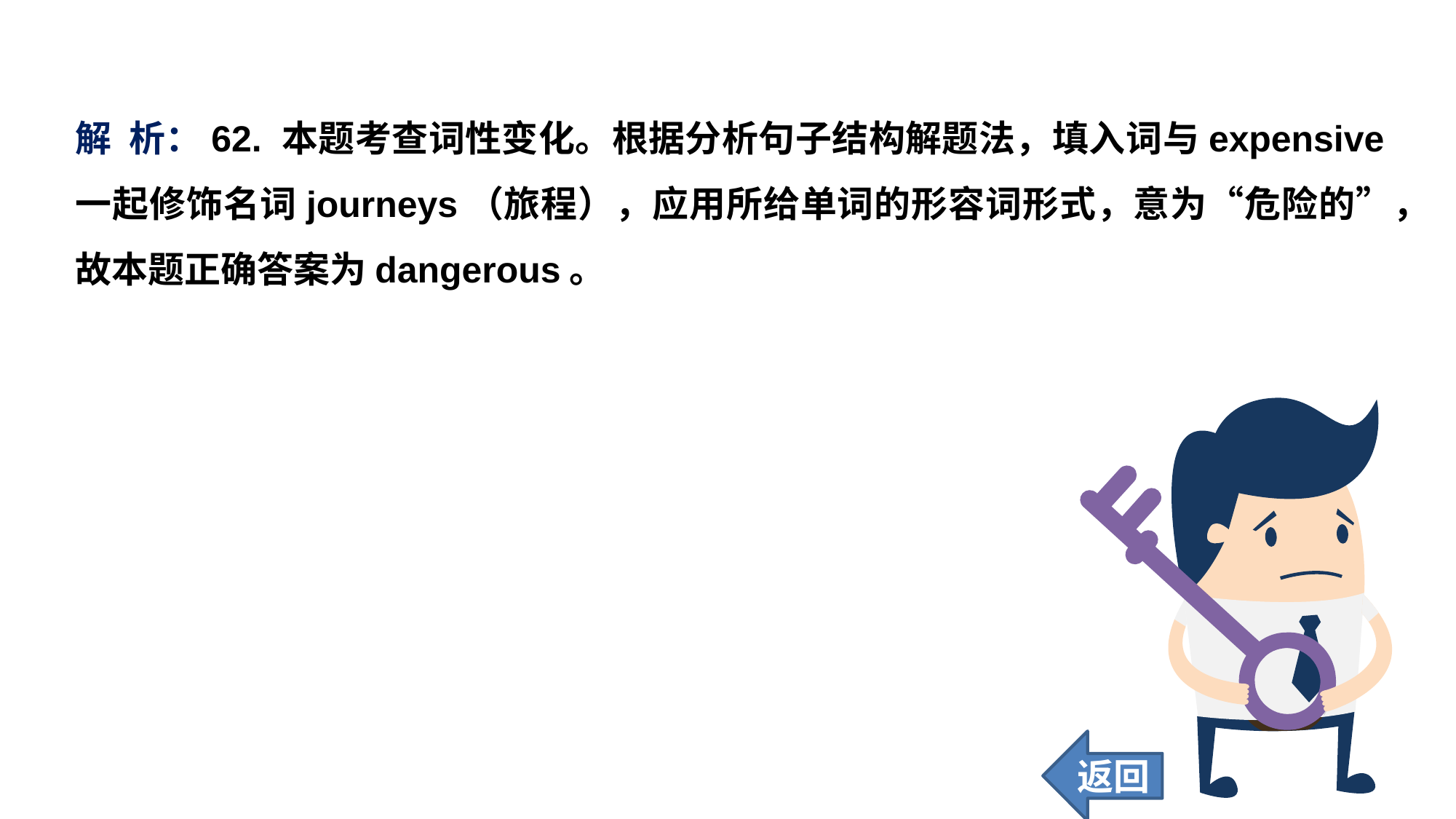

解  析：62. 本题考查词性变化。根据分析句子结构解题法，填入词与expensive一起修饰名词journeys（旅程），应用所给单词的形容词形式，意为“危险的”，故本题正确答案为dangerous。

返回
275